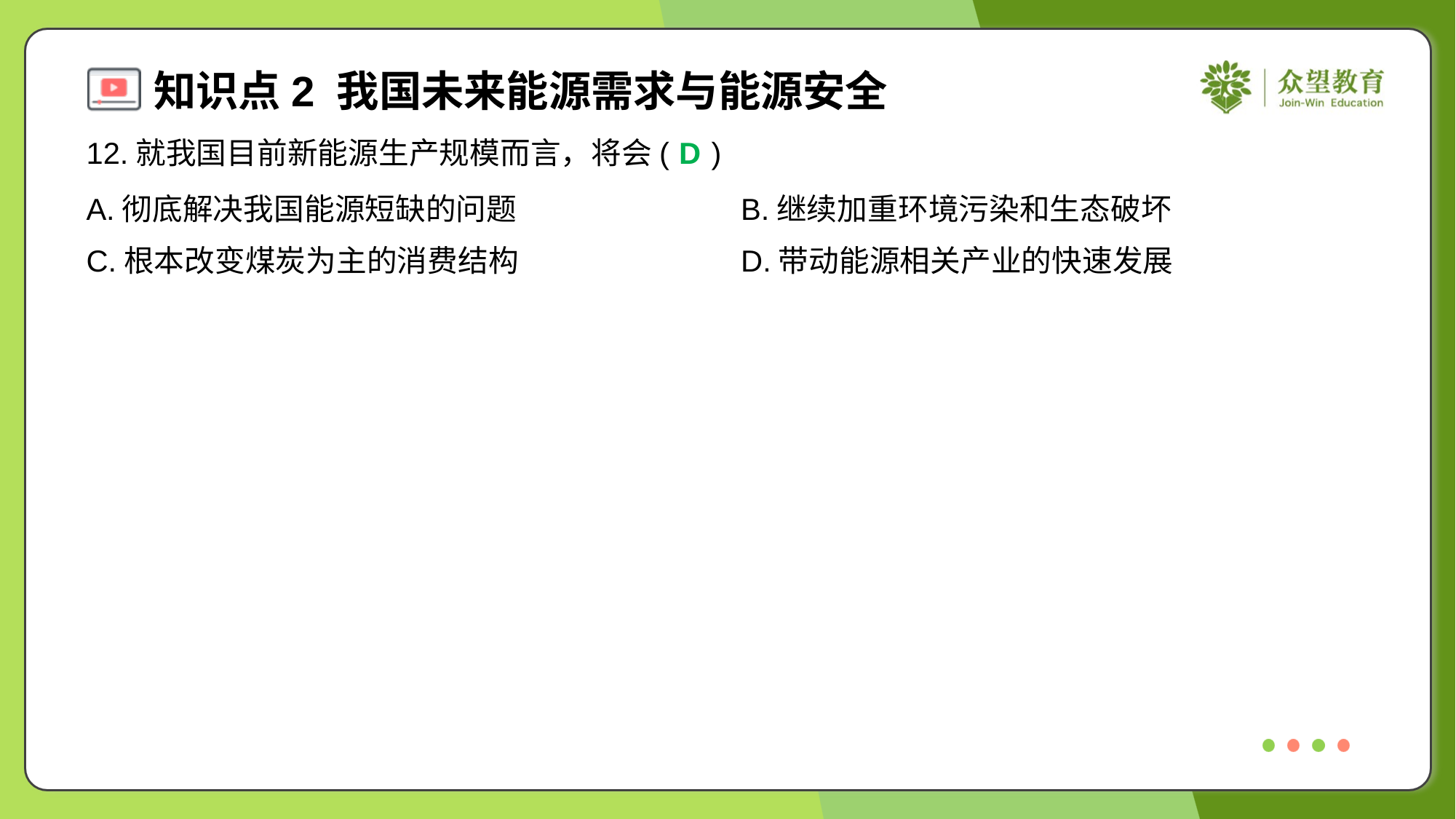

12.就我国目前新能源生产规模而言，将会(     )
D
A.彻底解决我国能源短缺的问题	B.继续加重环境污染和生态破坏
C.根本改变煤炭为主的消费结构	D.带动能源相关产业的快速发展